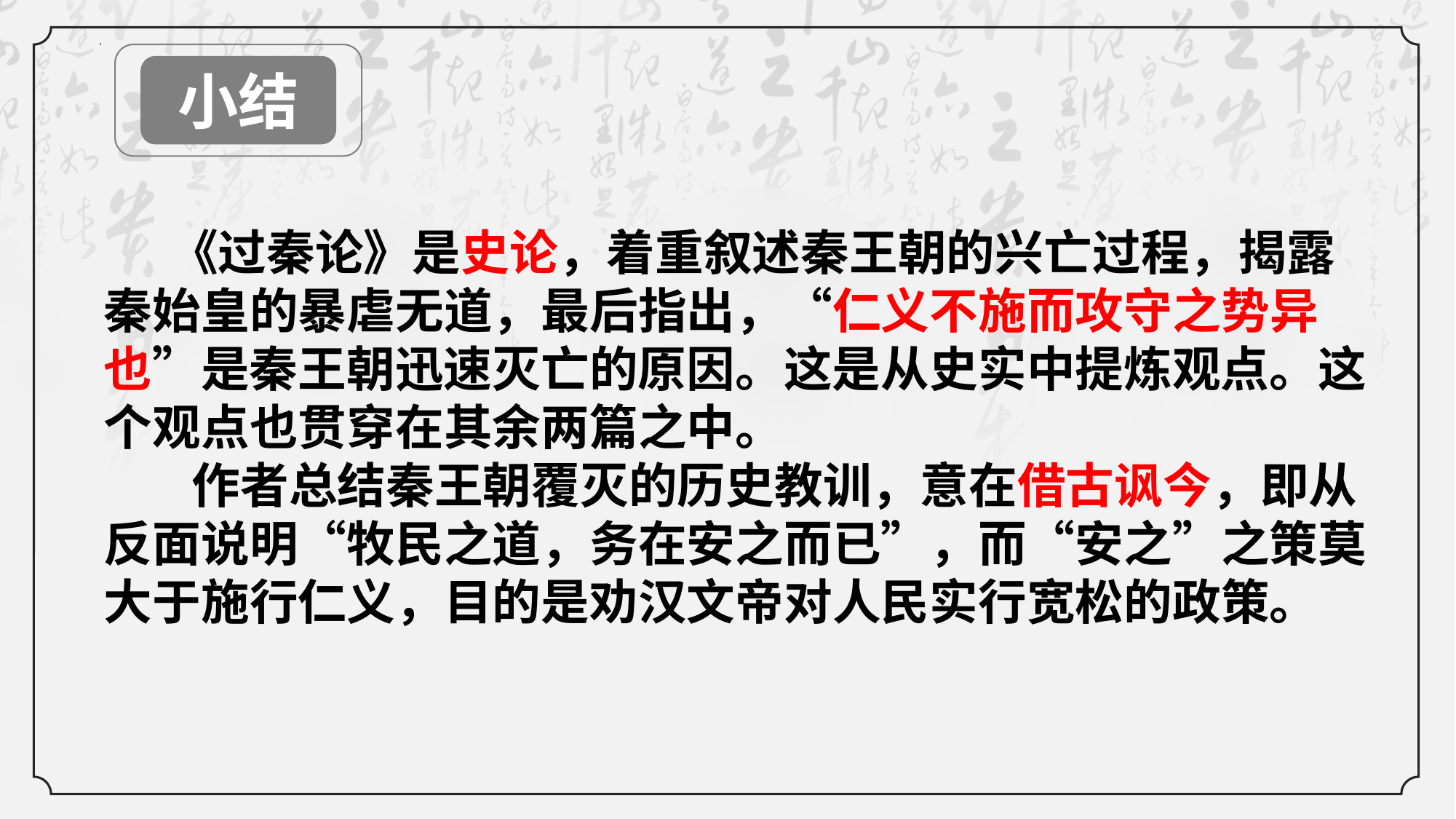

小结
  《过秦论》是史论，着重叙述秦王朝的兴亡过程，揭露秦始皇的暴虐无道，最后指出，“仁义不施而攻守之势异也”是秦王朝迅速灭亡的原因。这是从史实中提炼观点。这个观点也贯穿在其余两篇之中。
    作者总结秦王朝覆灭的历史教训，意在借古讽今，即从反面说明“牧民之道，务在安之而已”，而“安之”之策莫大于施行仁义，目的是劝汉文帝对人民实行宽松的政策。